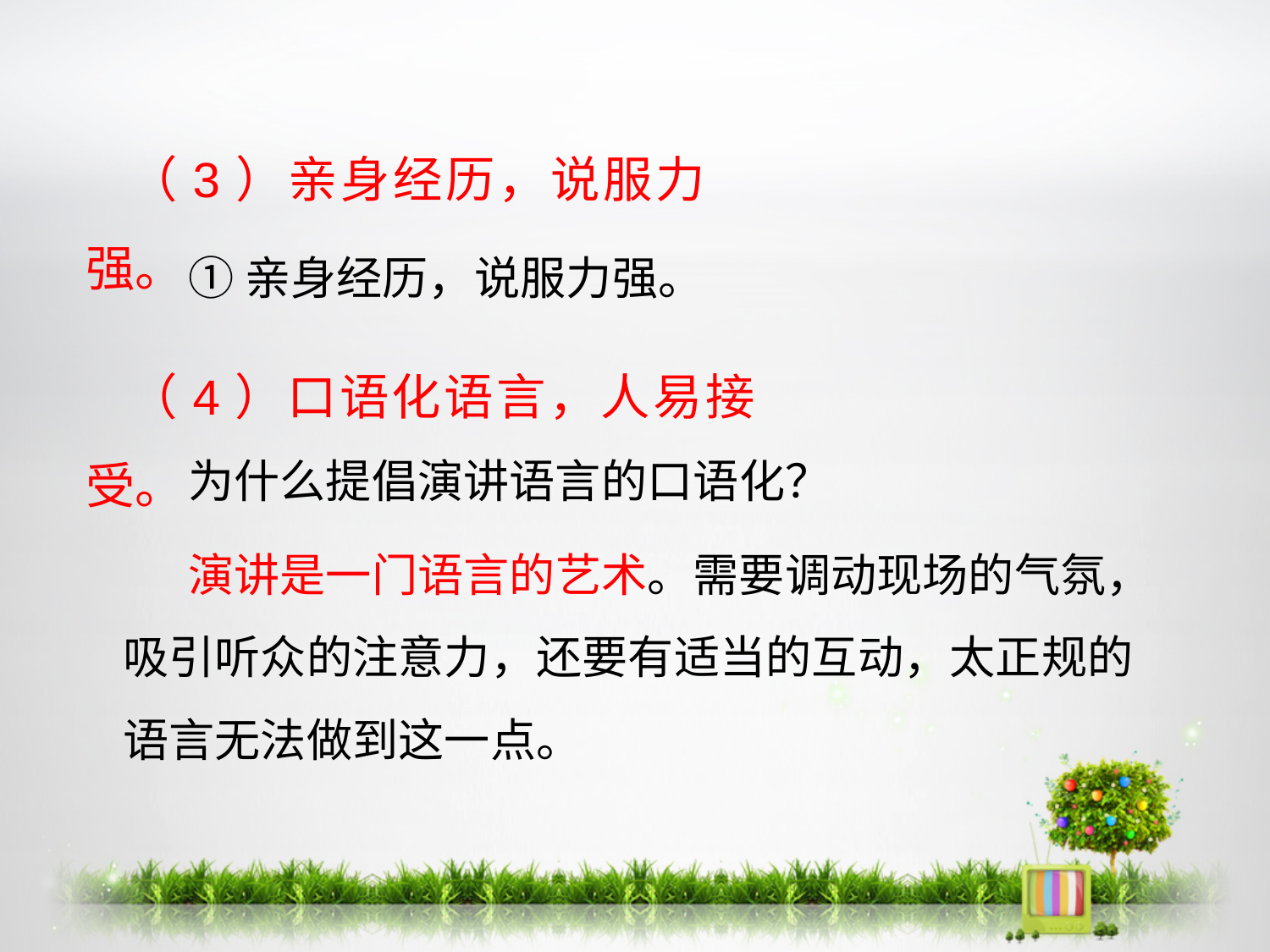

（3）亲身经历，说服力强。
①亲身经历，说服力强。
（4）口语化语言，人易接受。
为什么提倡演讲语言的口语化？
演讲是一门语言的艺术。需要调动现场的气氛，吸引听众的注意力，还要有适当的互动，太正规的语言无法做到这一点。